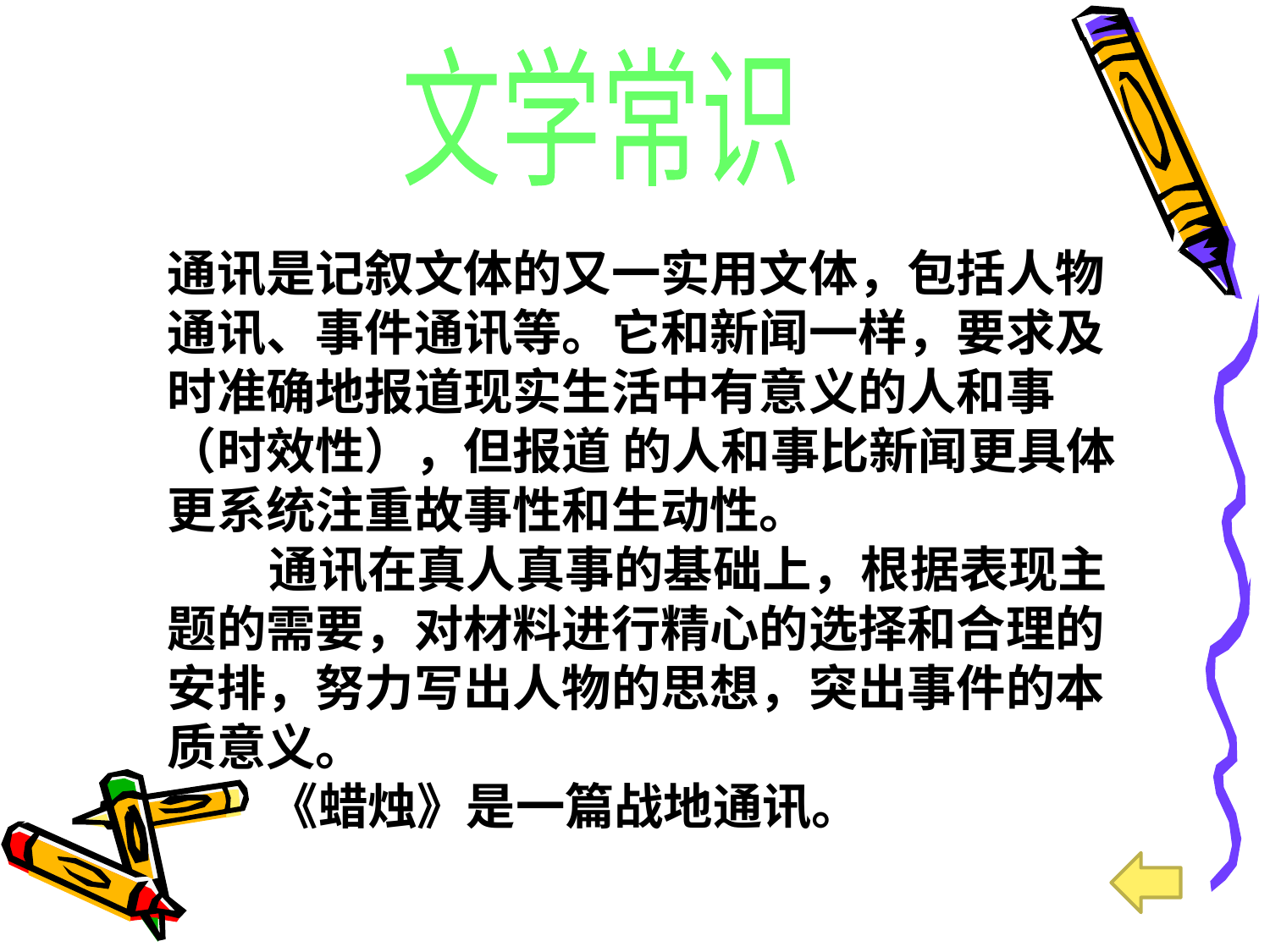

文学常识
通讯是记叙文体的又一实用文体，包括人物通讯、事件通讯等。它和新闻一样，要求及时准确地报道现实生活中有意义的人和事（时效性），但报道 的人和事比新闻更具体更系统注重故事性和生动性。
        通讯在真人真事的基础上，根据表现主题的需要，对材料进行精心的选择和合理的安排，努力写出人物的思想，突出事件的本质意义。
        《蜡烛》是一篇战地通讯。